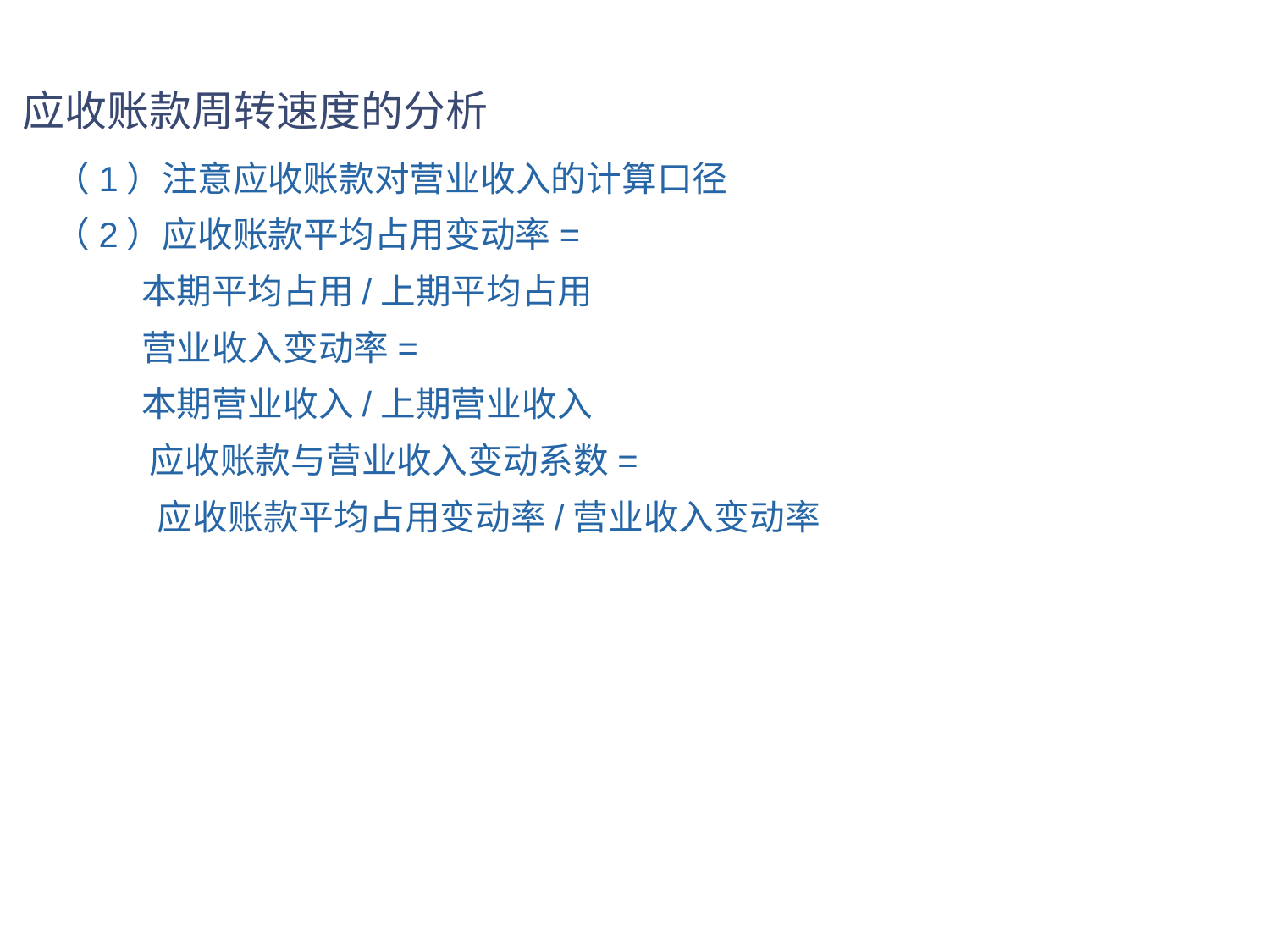

# 应收账款周转速度的分析
（1）注意应收账款对营业收入的计算口径
（2）应收账款平均占用变动率=
          本期平均占用/上期平均占用
          营业收入变动率=
          本期营业收入/上期营业收入
           应收账款与营业收入变动系数=
            应收账款平均占用变动率/营业收入变动率